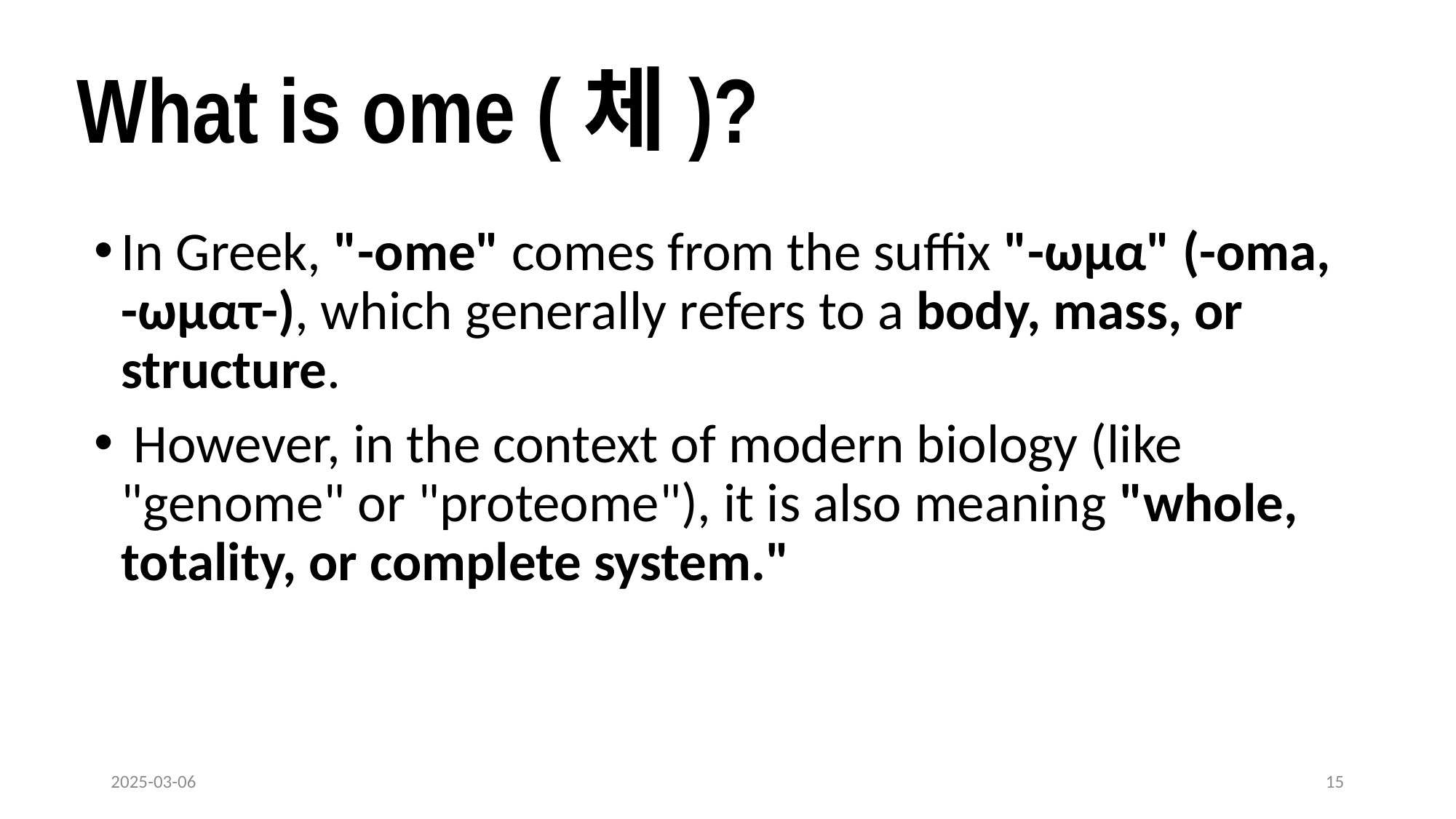

# What is ome (체)?
In Greek, "-ome" comes from the suffix "-ωμα" (-oma, -ωματ-), which generally refers to a body, mass, or structure.
 However, in the context of modern biology (like "genome" or "proteome"), it is also meaning "whole, totality, or complete system."
2025-03-06
15